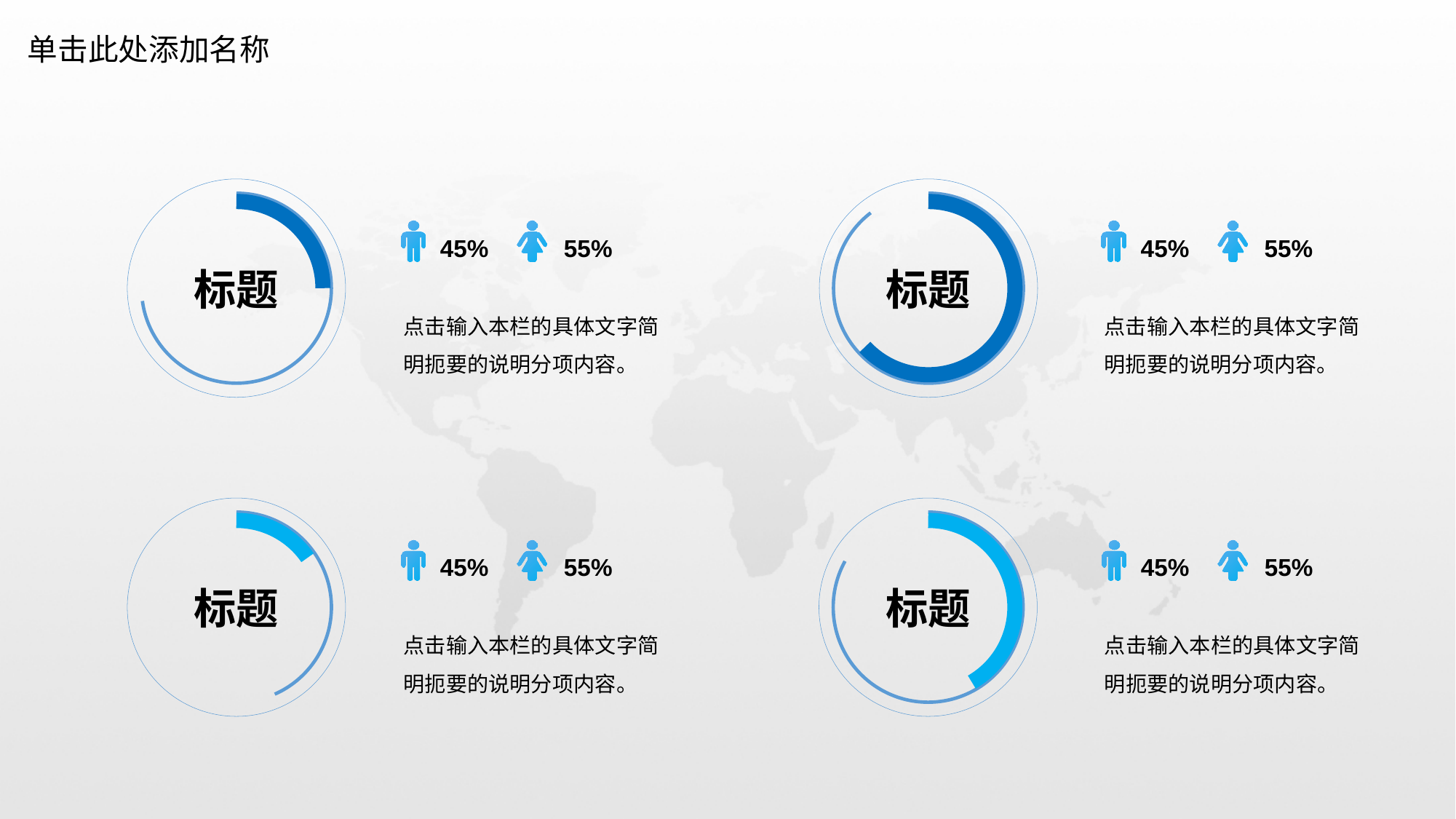

单击此处添加名称
标题
标题

45%
55%
45%
55%
点击输入本栏的具体文字简明扼要的说明分项内容。
点击输入本栏的具体文字简明扼要的说明分项内容。
标题
标题

45%
55%
45%
55%
点击输入本栏的具体文字简明扼要的说明分项内容。
点击输入本栏的具体文字简明扼要的说明分项内容。